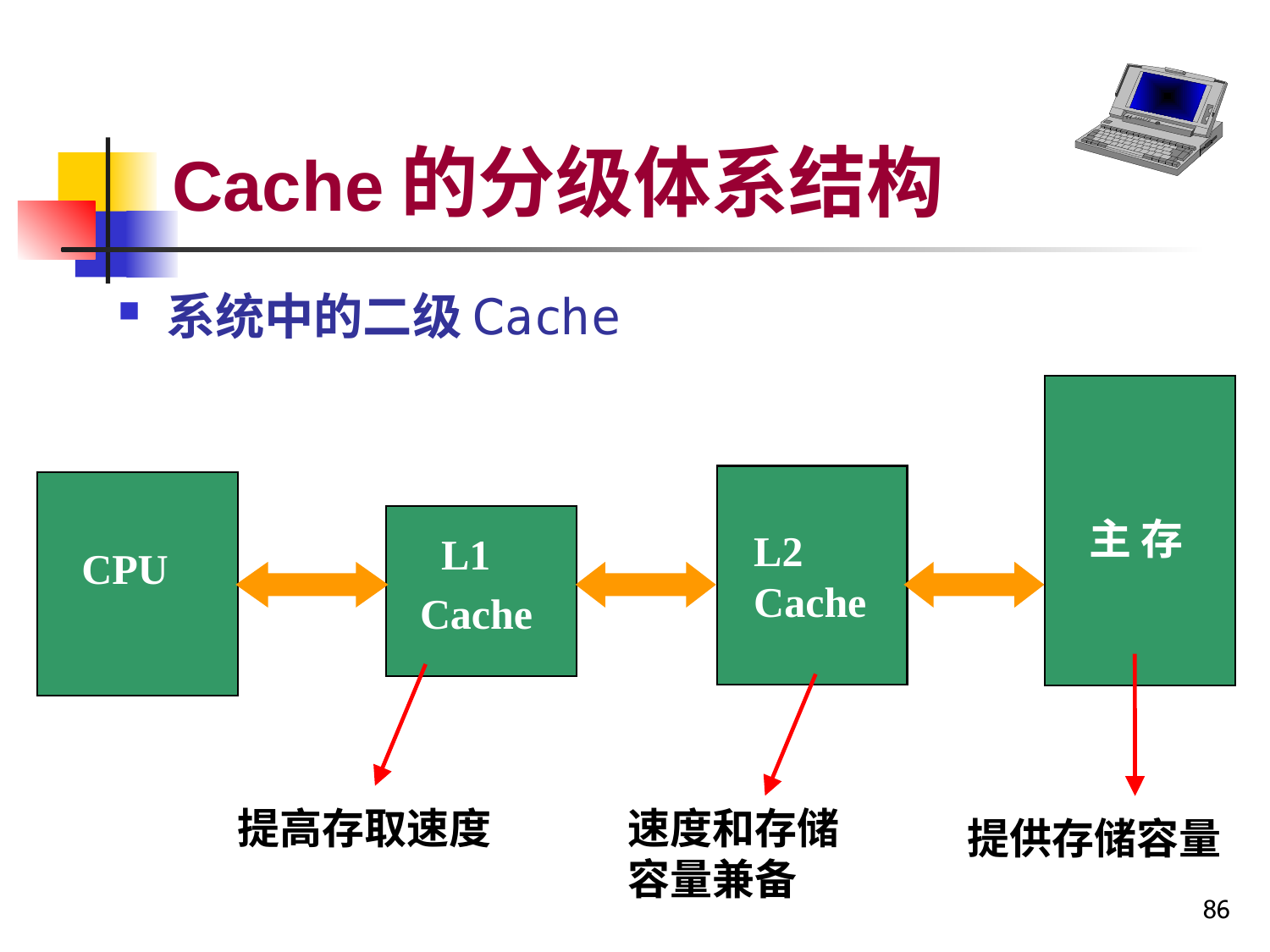

# Cache的分级体系结构
系统中的二级Cache

主 存
L2
Cache
  L1
Cache
CPU

提高存取速度
速度和存储容量兼备
提供存储容量
86